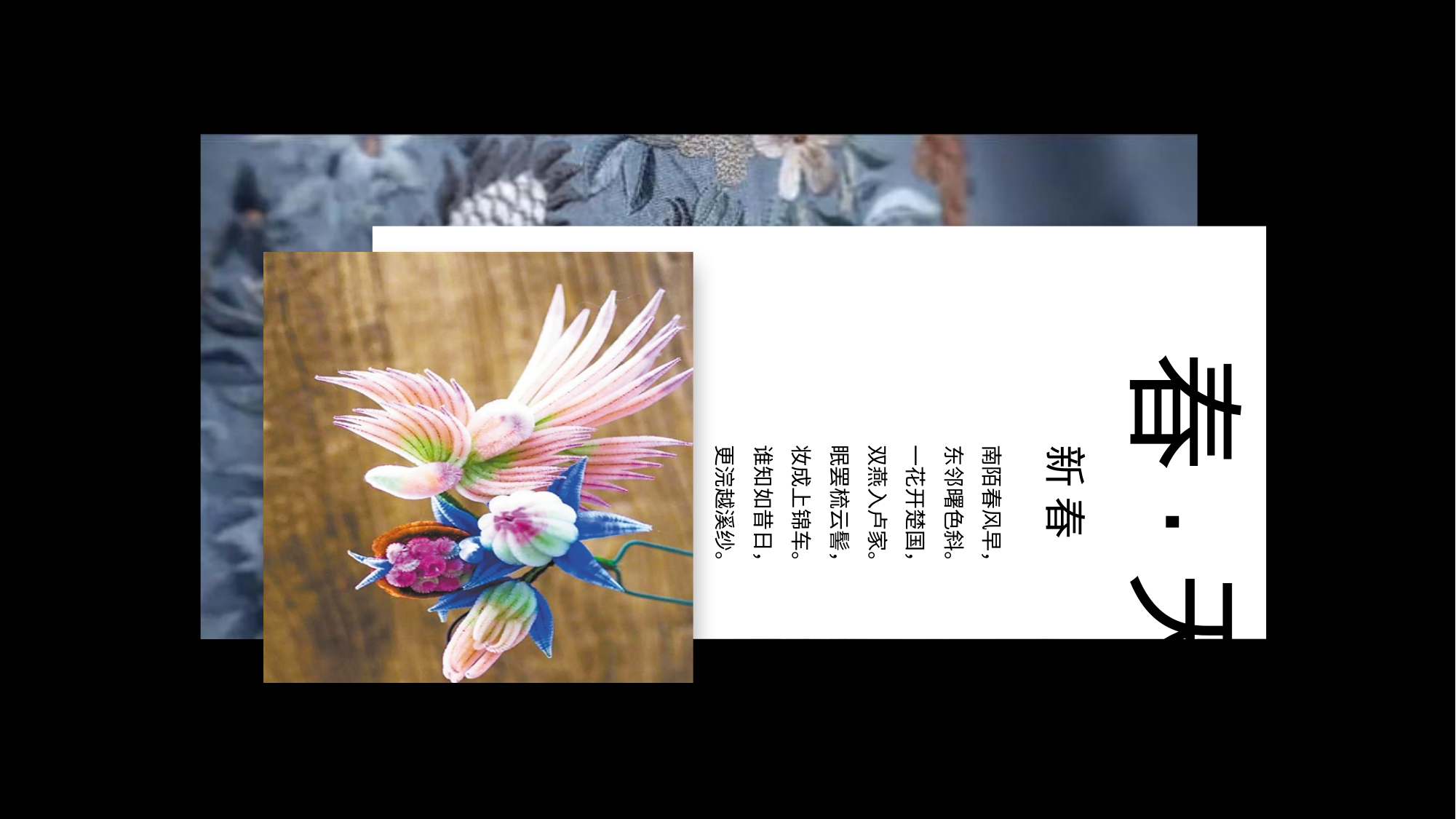

春·天
南陌春风早，东邻曙色斜。
一花开楚国，双燕入卢家。
眠罢梳云髻，妆成上锦车。
谁知如昔日，更浣越溪纱。
新 春